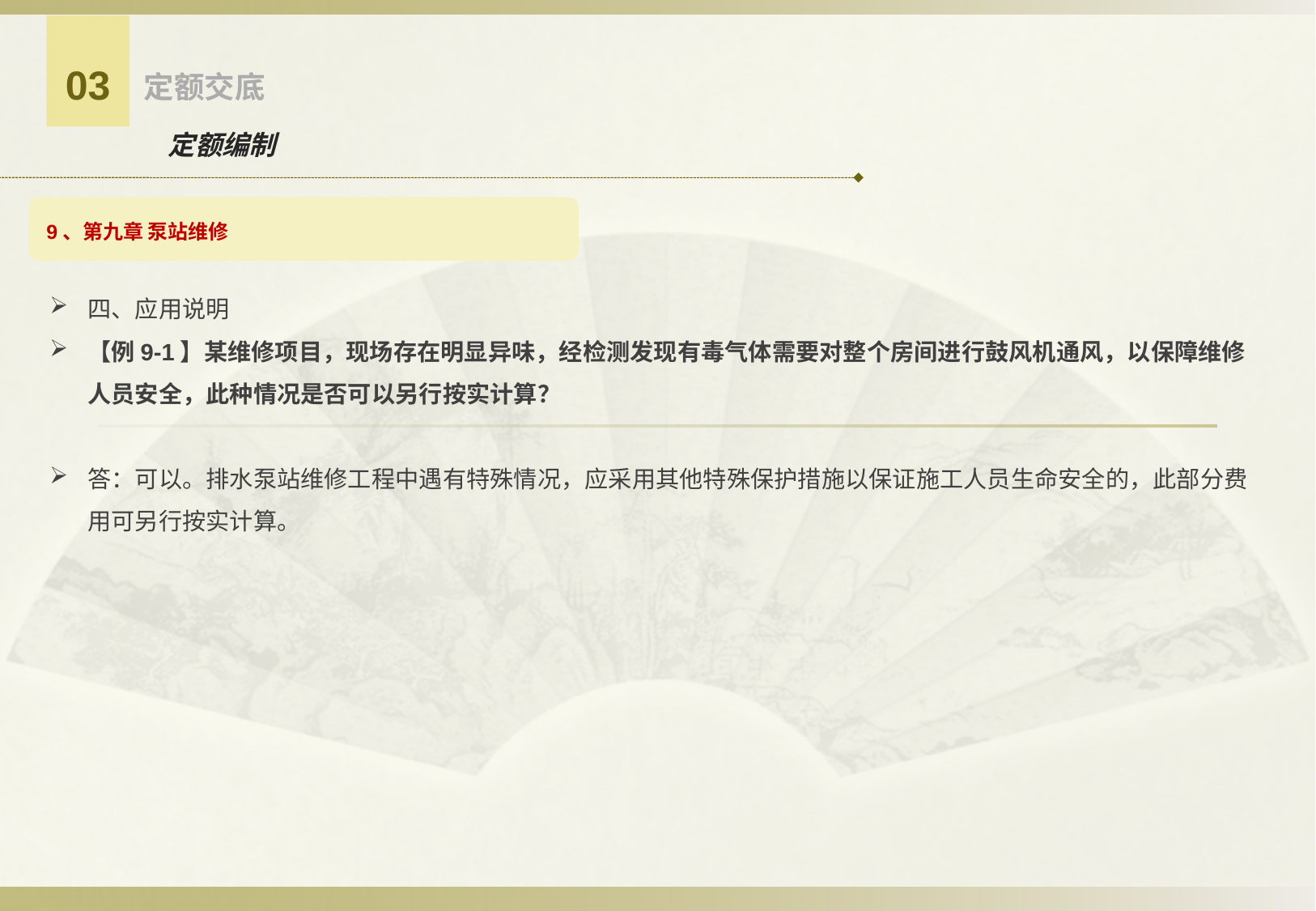

03
定额交底
定额编制

9、第九章 泵站维修
四、应用说明
【例9-1】某维修项目，现场存在明显异味，经检测发现有毒气体需要对整个房间进行鼓风机通风，以保障维修人员安全，此种情况是否可以另行按实计算？

答：可以。排水泵站维修工程中遇有特殊情况，应采用其他特殊保护措施以保证施工人员生命安全的，此部分费用可另行按实计算。